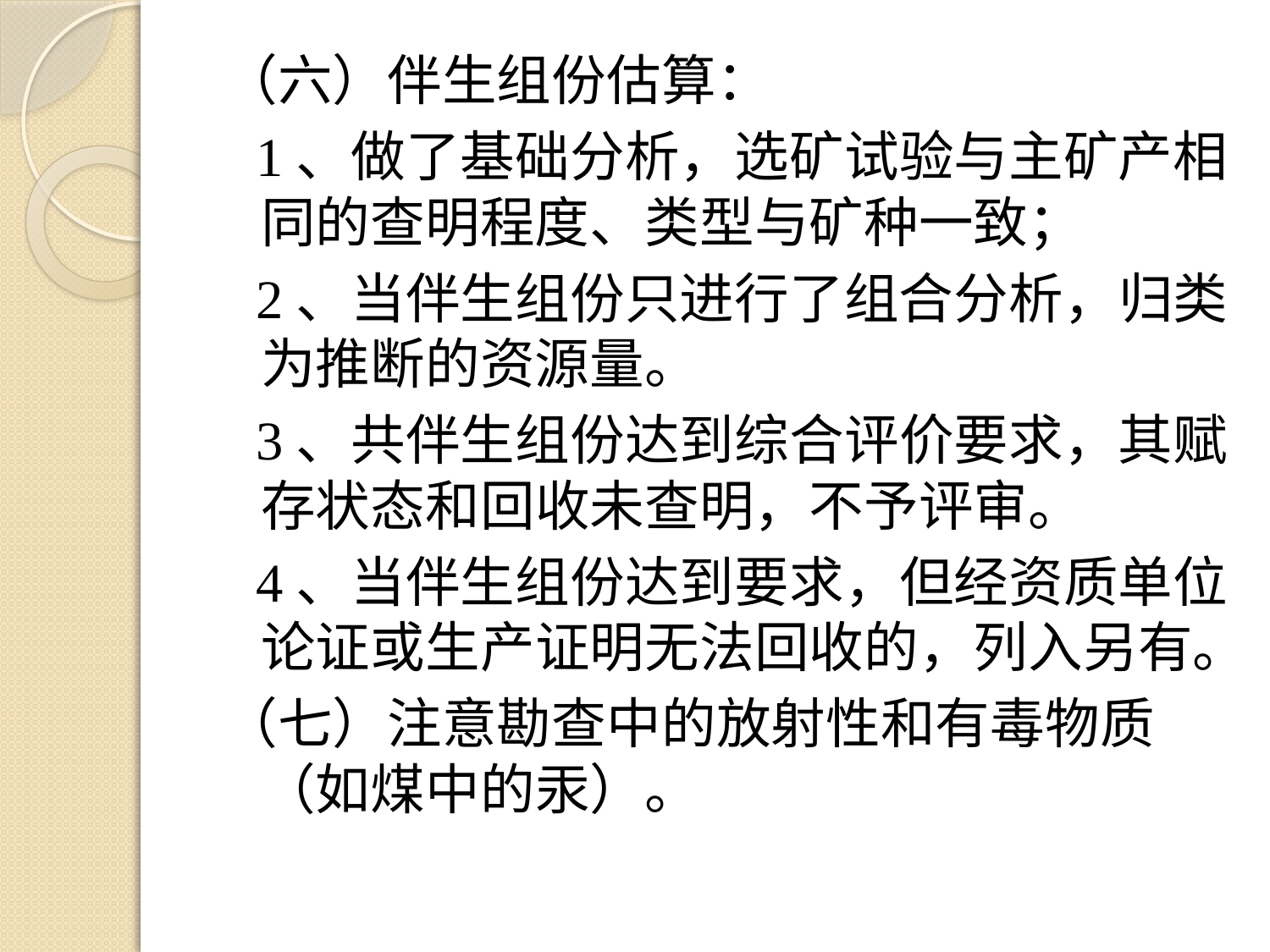

（六）伴生组份估算：
  1、做了基础分析，选矿试验与主矿产相同的查明程度、类型与矿种一致；
  2、当伴生组份只进行了组合分析，归类为推断的资源量。
  3、共伴生组份达到综合评价要求，其赋存状态和回收未查明，不予评审。
  4、当伴生组份达到要求，但经资质单位论证或生产证明无法回收的，列入另有。
（七）注意勘查中的放射性和有毒物质（如煤中的汞）。